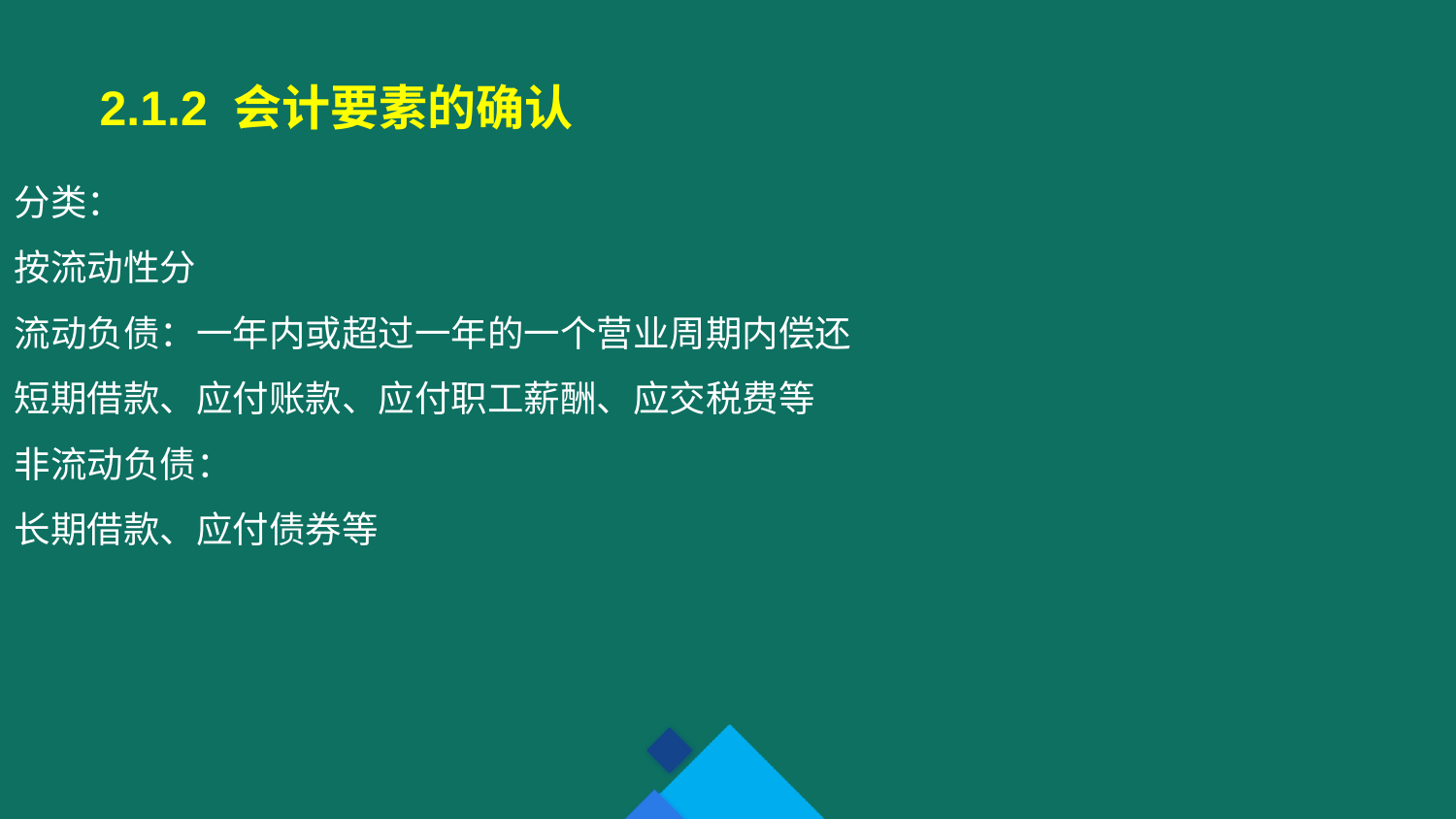

2.1.2 会计要素的确认
分类：
按流动性分
流动负债：一年内或超过一年的一个营业周期内偿还
短期借款、应付账款、应付职工薪酬、应交税费等
非流动负债：
长期借款、应付债券等